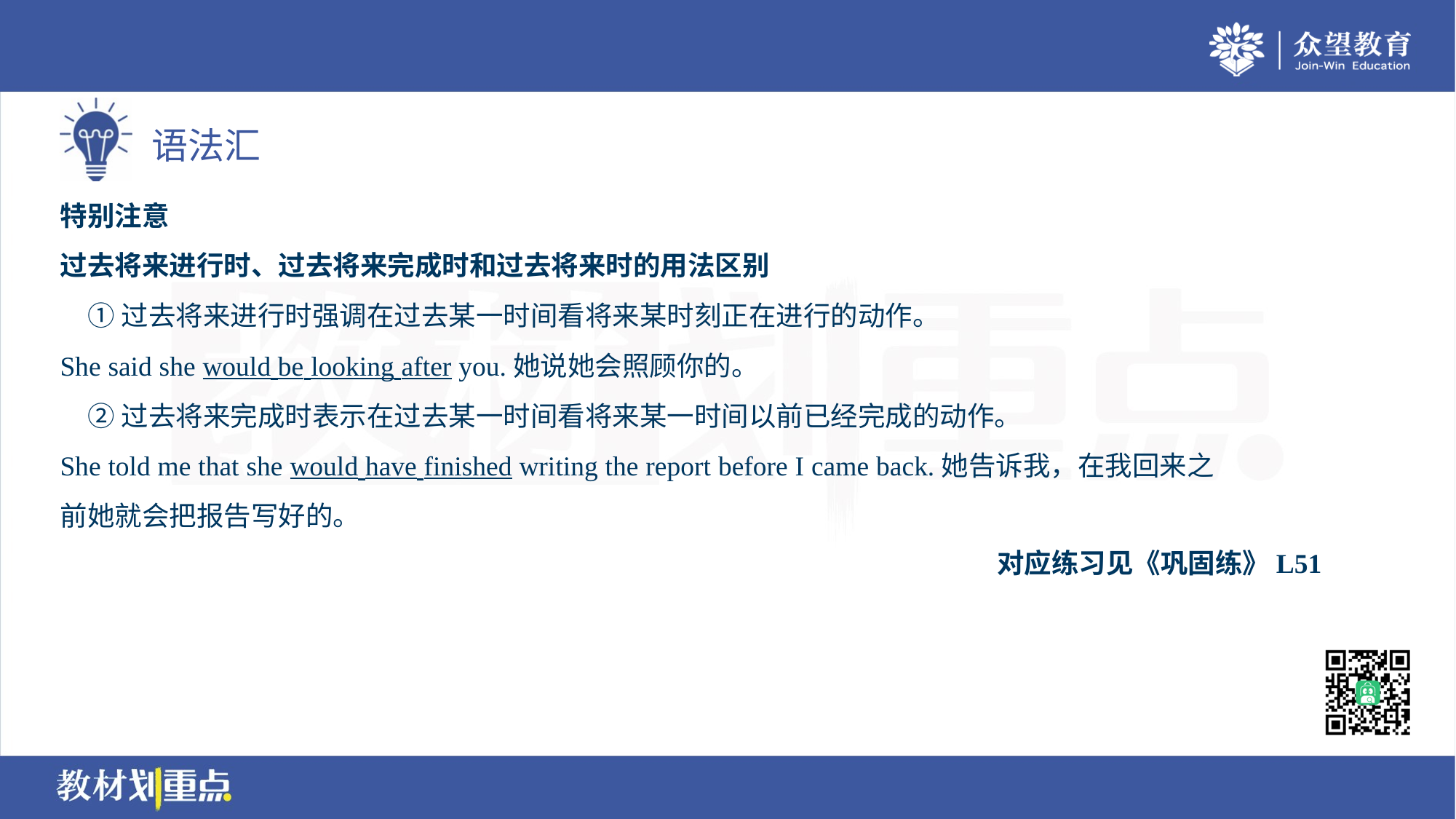

特别注意
过去将来进行时、过去将来完成时和过去将来时的用法区别
    ①过去将来进行时强调在过去某一时间看将来某时刻正在进行的动作。
She said she would be looking after you.她说她会照顾你的。
    ②过去将来完成时表示在过去某一时间看将来某一时间以前已经完成的动作。
She told me that she would have finished writing the report before I came back.她告诉我，在我回来之
前她就会把报告写好的。
对应练习见《巩固练》L51